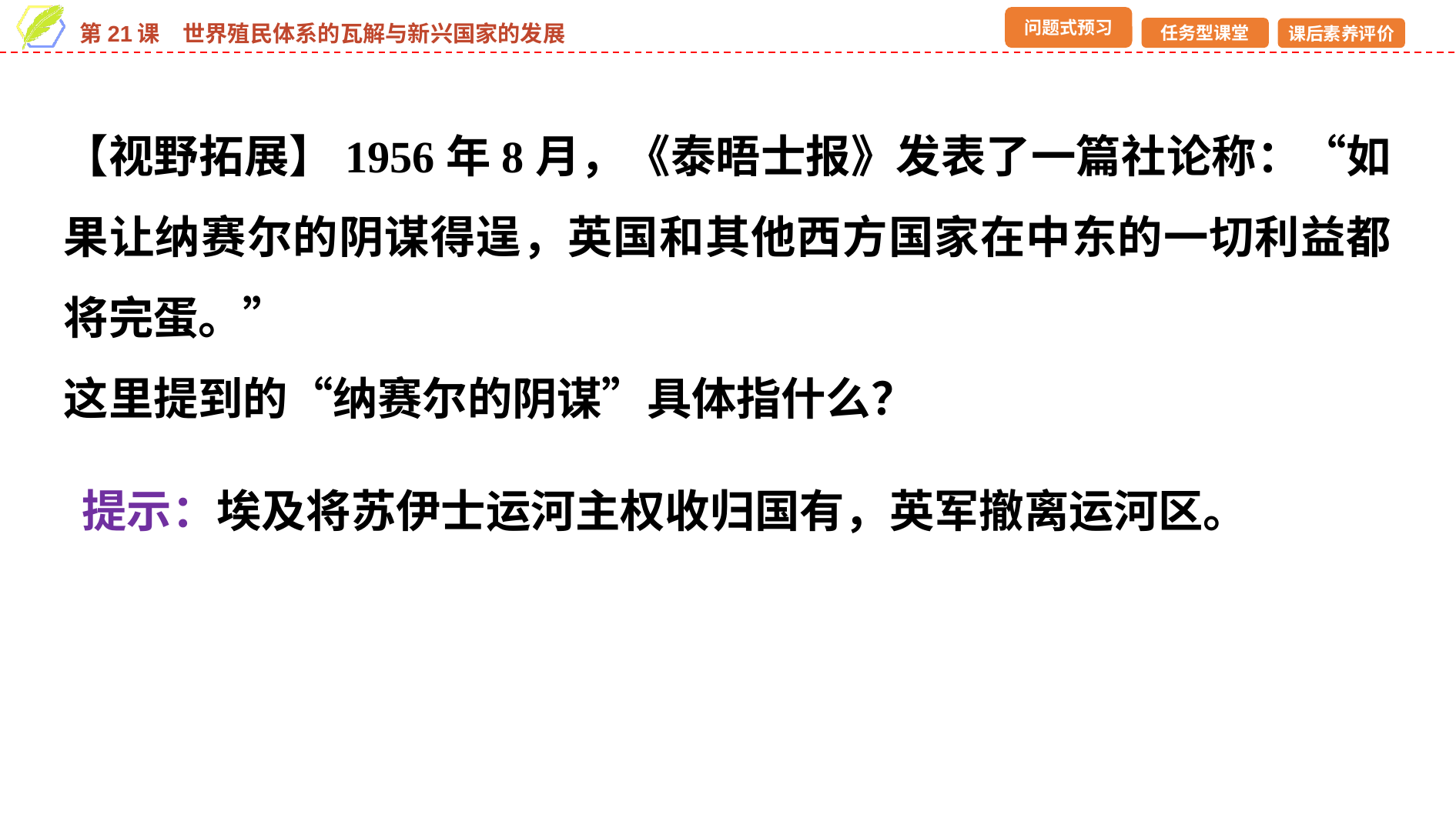

【视野拓展】1956年8月，《泰晤士报》发表了一篇社论称：“如果让纳赛尔的阴谋得逞，英国和其他西方国家在中东的一切利益都将完蛋。”
这里提到的“纳赛尔的阴谋”具体指什么？
提示：埃及将苏伊士运河主权收归国有，英军撤离运河区。